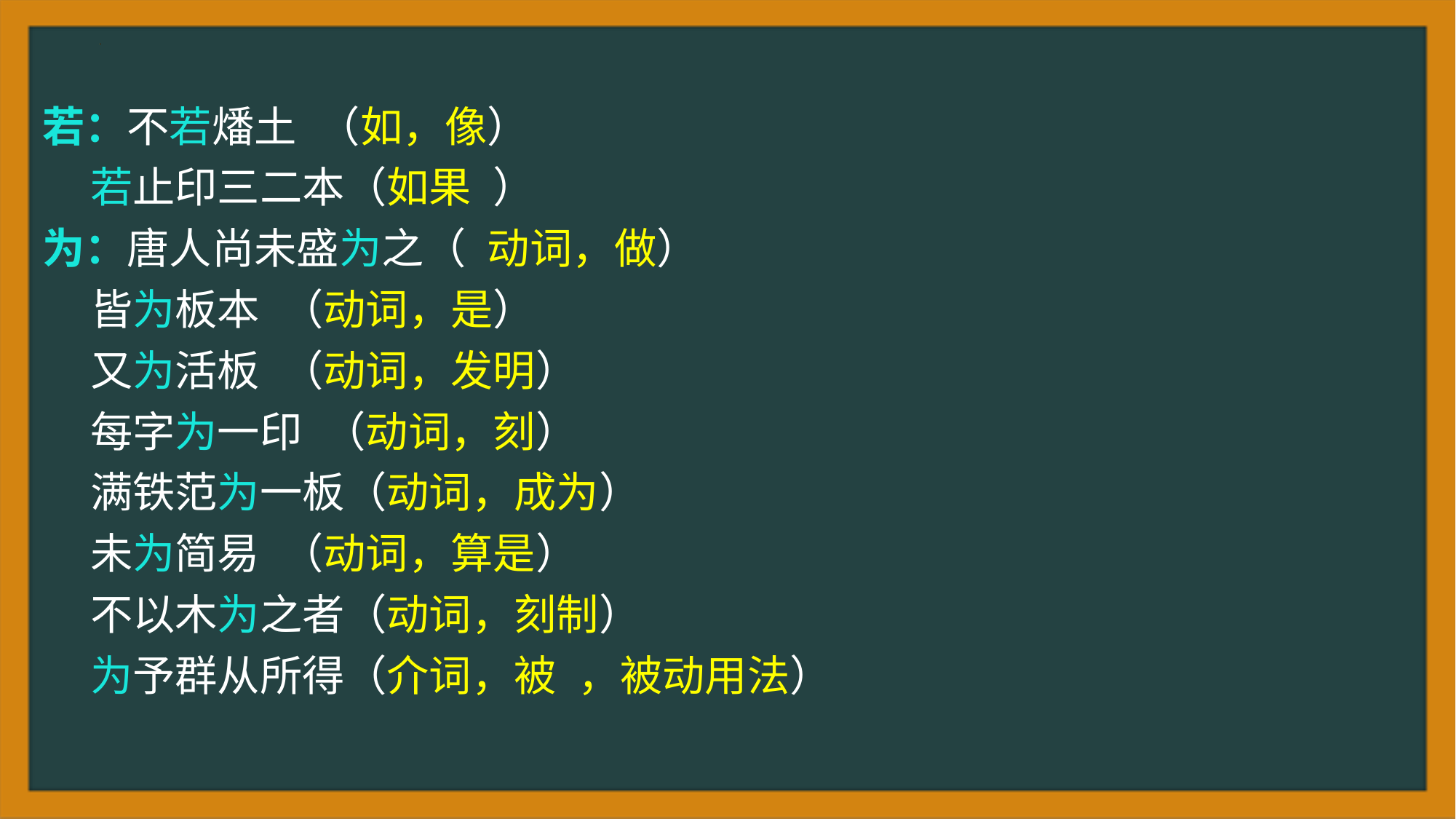

若：不若燔土 （如，像）
    若止印三二本（如果 ）
为：唐人尚未盛为之（ 动词，做）
    皆为板本 （动词，是）
    又为活板 （动词，发明）
    每字为一印 （动词，刻）
    满铁范为一板（动词，成为）
    未为简易 （动词，算是）
    不以木为之者（动词，刻制）
    为予群从所得（介词，被 ，被动用法）